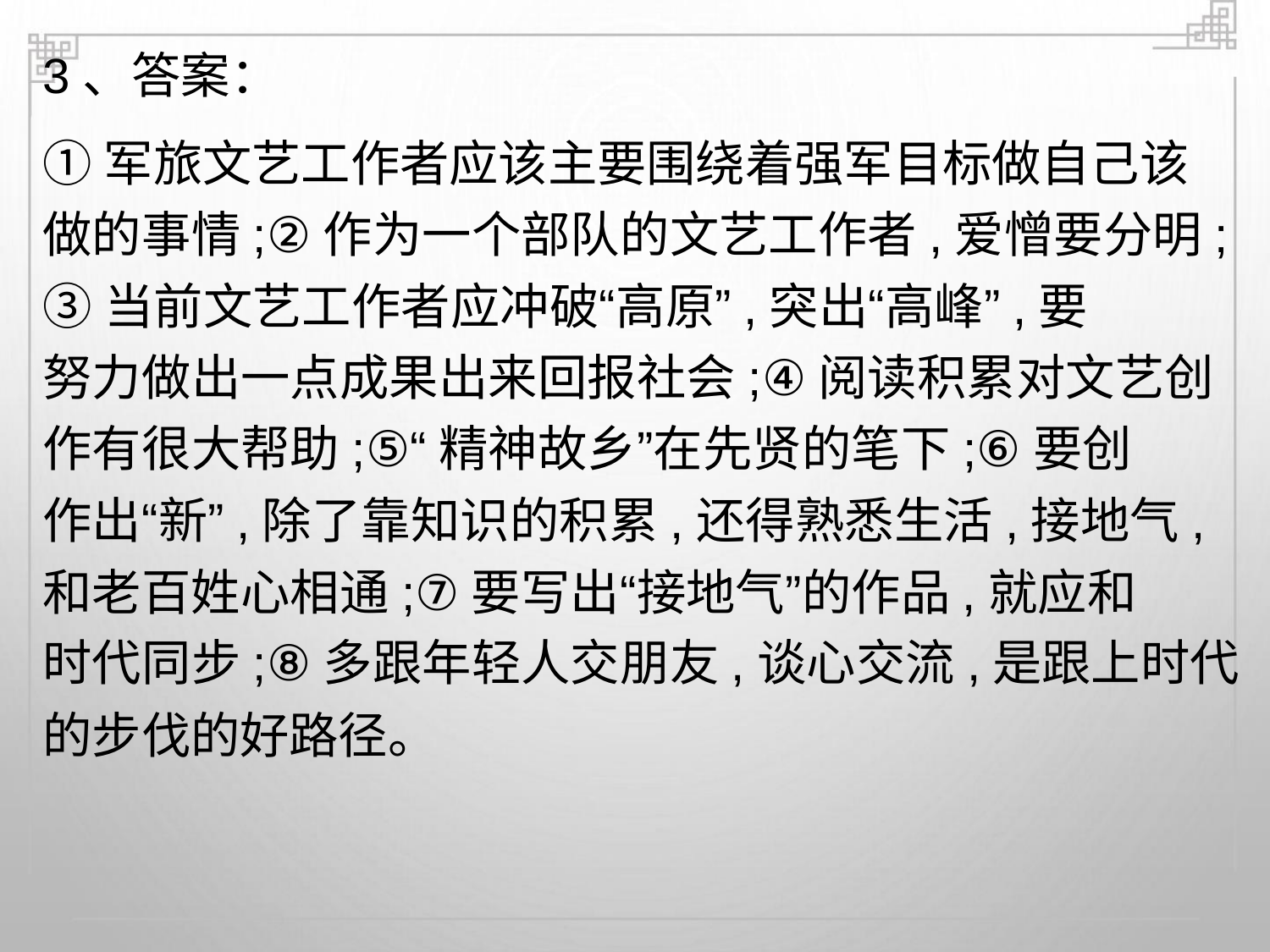

3、答案：
①军旅文艺工作者应该主要围绕着强军目标做自己该
做的事情;②作为一个部队的文艺工作者,爱憎要分明;
③当前文艺工作者应冲破“高原”,突出“高峰”,要
努力做出一点成果出来回报社会;④阅读积累对文艺创
作有很大帮助;⑤“精神故乡”在先贤的笔下;⑥要创
作出“新”,除了靠知识的积累,还得熟悉生活,接地气,
和老百姓心相通;⑦要写出“接地气”的作品,就应和
时代同步;⑧多跟年轻人交朋友,谈心交流,是跟上时代
的步伐的好路径。